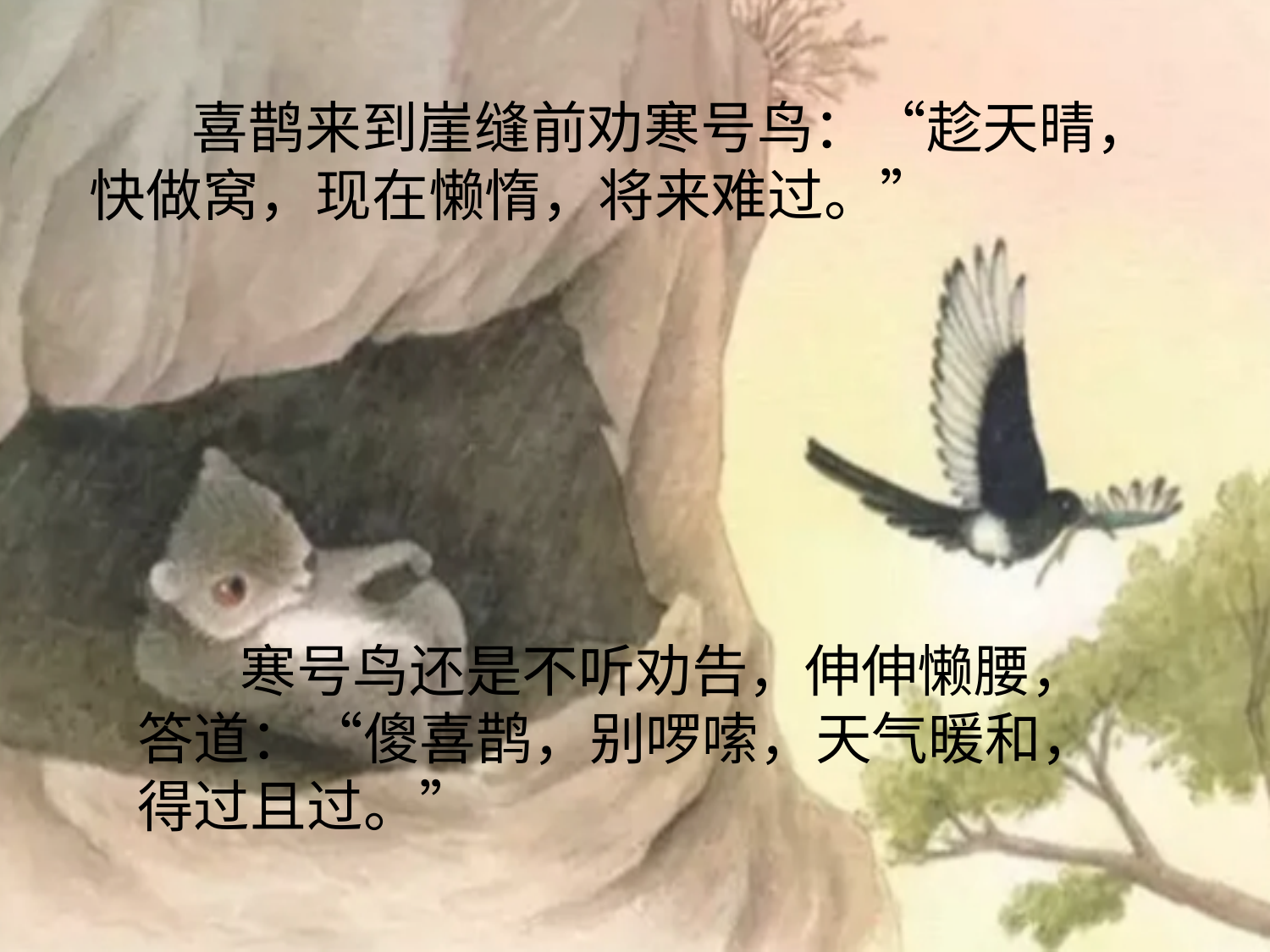

喜鹊来到崖缝前劝寒号鸟：“趁天晴，快做窝，现在懒惰，将来难过。”

       寒号鸟还是不听劝告，伸伸懒腰，答道：“傻喜鹊，别啰嗦，天气暖和，得过且过。”